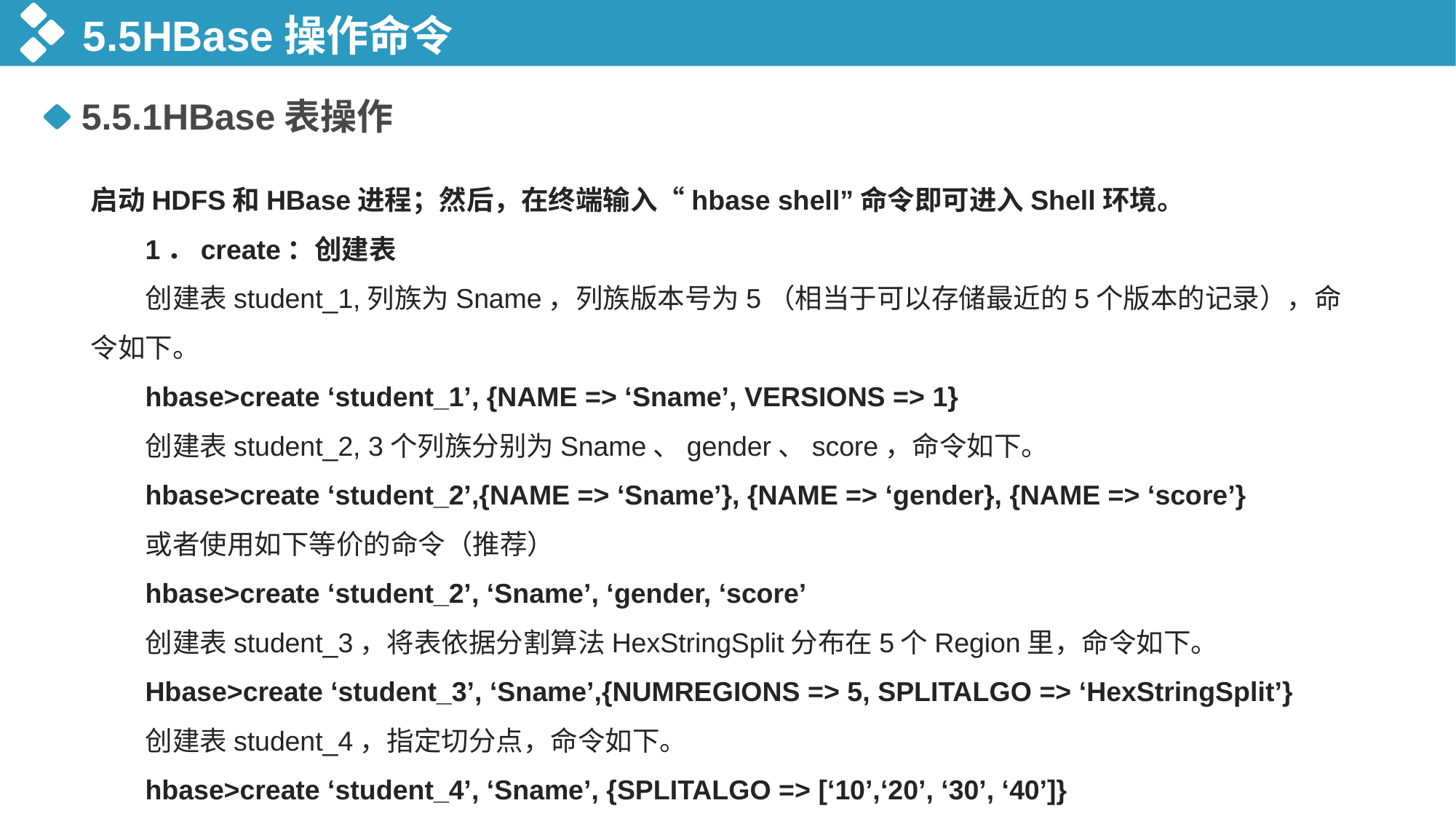

5.5HBase操作命令
5.5.1HBase表操作

启动HDFS和HBase进程；然后，在终端输入“hbase shell”命令即可进入Shell环境。
1．create：创建表
创建表student_1,列族为Sname，列族版本号为5（相当于可以存储最近的5个版本的记录），命令如下。
hbase>create ‘student_1’, {NAME => ‘Sname’, VERSIONS => 1}
创建表student_2, 3个列族分别为Sname、gender、score，命令如下。
hbase>create ‘student_2’,{NAME => ‘Sname’}, {NAME => ‘gender}, {NAME => ‘score’}
或者使用如下等价的命令（推荐）
hbase>create ‘student_2’, ‘Sname’, ‘gender, ‘score’
创建表student_3，将表依据分割算法HexStringSplit分布在5个Region里，命令如下。
Hbase>create ‘student_3’, ‘Sname’,{NUMREGIONS => 5, SPLITALGO => ‘HexStringSplit’}
创建表student_4，指定切分点，命令如下。
hbase>create ‘student_4’, ‘Sname’, {SPLITALGO => [‘10’,‘20’, ‘30’, ‘40’]}